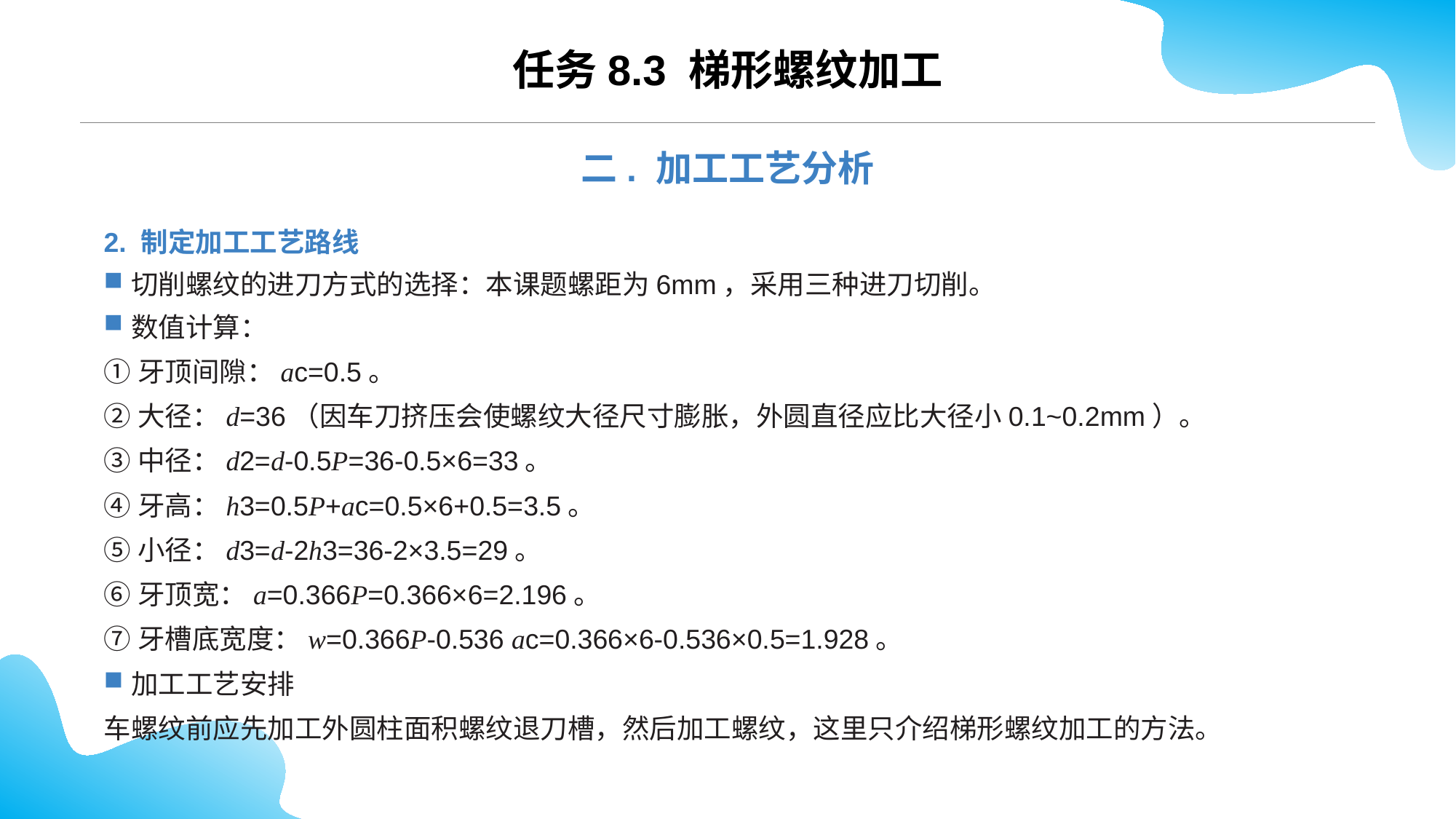

CONTENTS
任务8.3 梯形螺纹加工
二. 加工工艺分析
2. 制定加工工艺路线
切削螺纹的进刀方式的选择：本课题螺距为6mm，采用三种进刀切削。
数值计算：
①牙顶间隙：ac=0.5。
②大径：d=36（因车刀挤压会使螺纹大径尺寸膨胀，外圆直径应比大径小0.1~0.2mm）。
③中径：d2=d-0.5P=36-0.5×6=33。
④牙高：h3=0.5P+ac=0.5×6+0.5=3.5。
⑤小径：d3=d-2h3=36-2×3.5=29。
⑥牙顶宽：a=0.366P=0.366×6=2.196。
⑦牙槽底宽度：w=0.366P-0.536 ac=0.366×6-0.536×0.5=1.928。
加工工艺安排
车螺纹前应先加工外圆柱面积螺纹退刀槽，然后加工螺纹，这里只介绍梯形螺纹加工的方法。